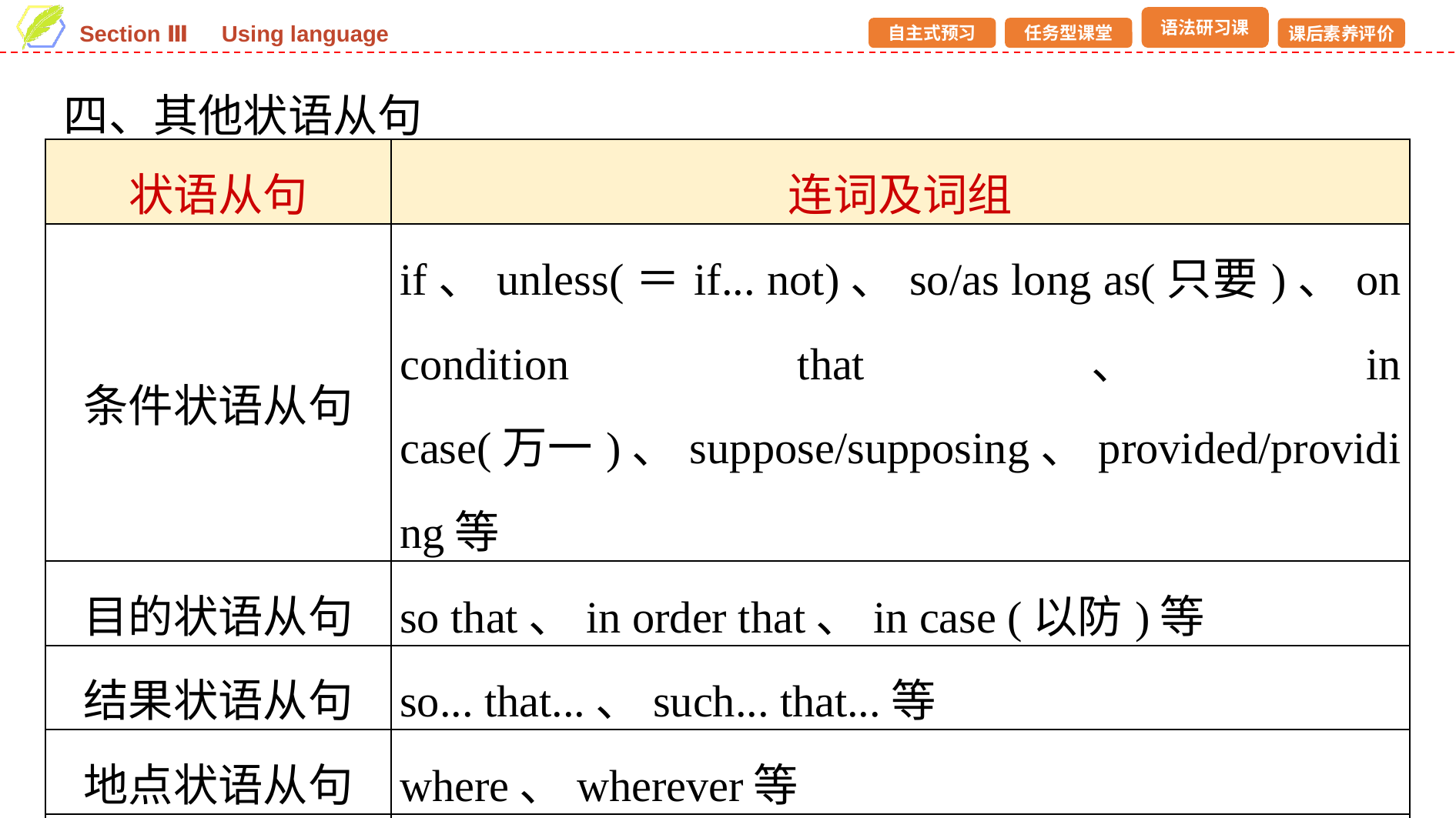

四、其他状语从句
| 状语从句 | 连词及词组 |
| --- | --- |
| 条件状语从句 | if、unless(＝if... not)、so/as long as(只要)、on condition that、in case(万一)、suppose/supposing、provided/providing等 |
| 目的状语从句 | so that、in order that、in case (以防)等 |
| 结果状语从句 | so... that...、such... that...等 |
| 地点状语从句 | where、wherever等 |
| 方式状语从句 | as(按照)、as if/as though(好像)等 |
| 比较状语从句 | than、as... as...、not as/so... as...等 |